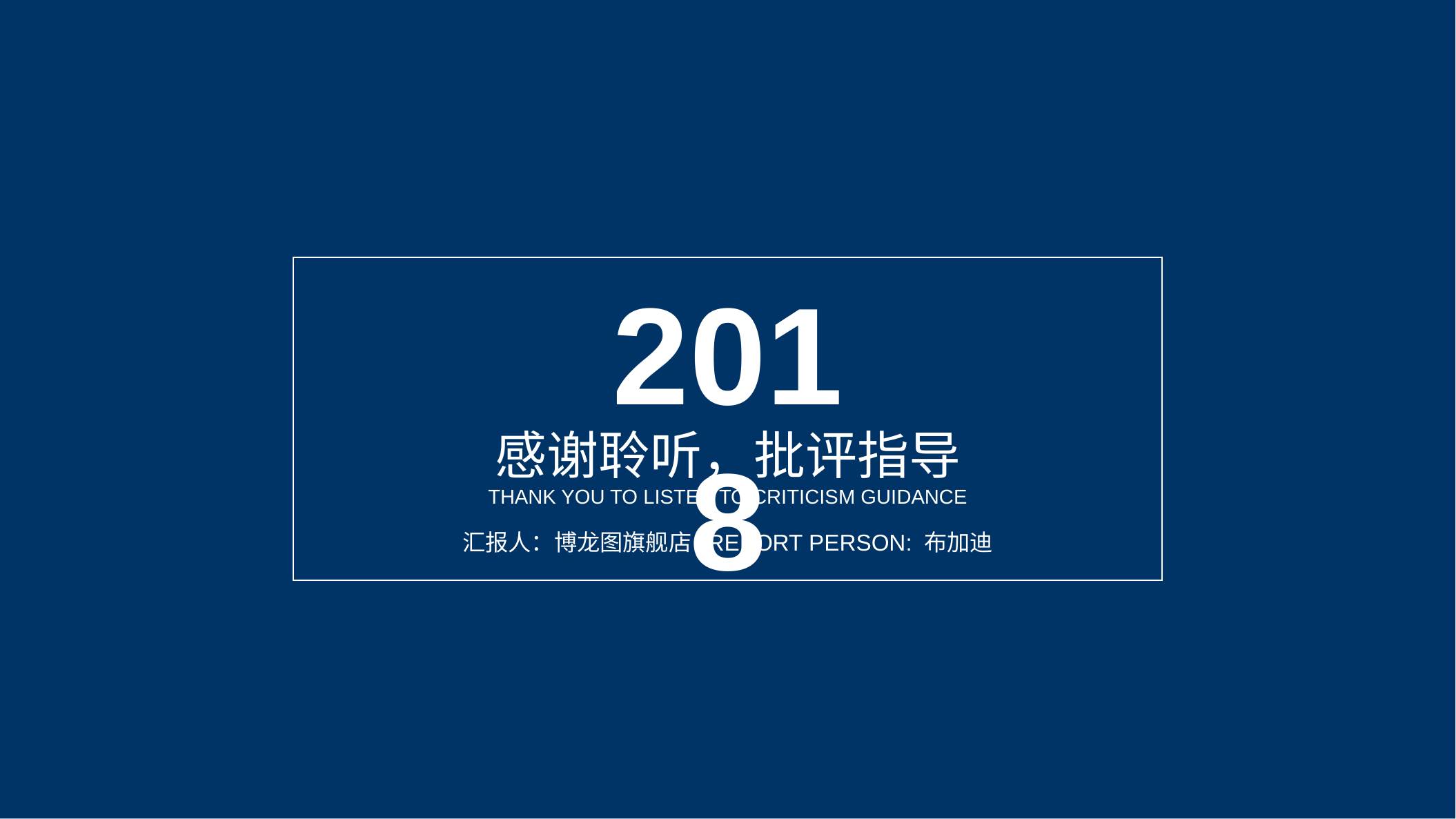

2018
感谢聆听，批评指导
THANK YOU TO LISTEN TO CRITICISM GUIDANCE
汇报人：博龙图旗舰店  REPORT PERSON: 布加迪